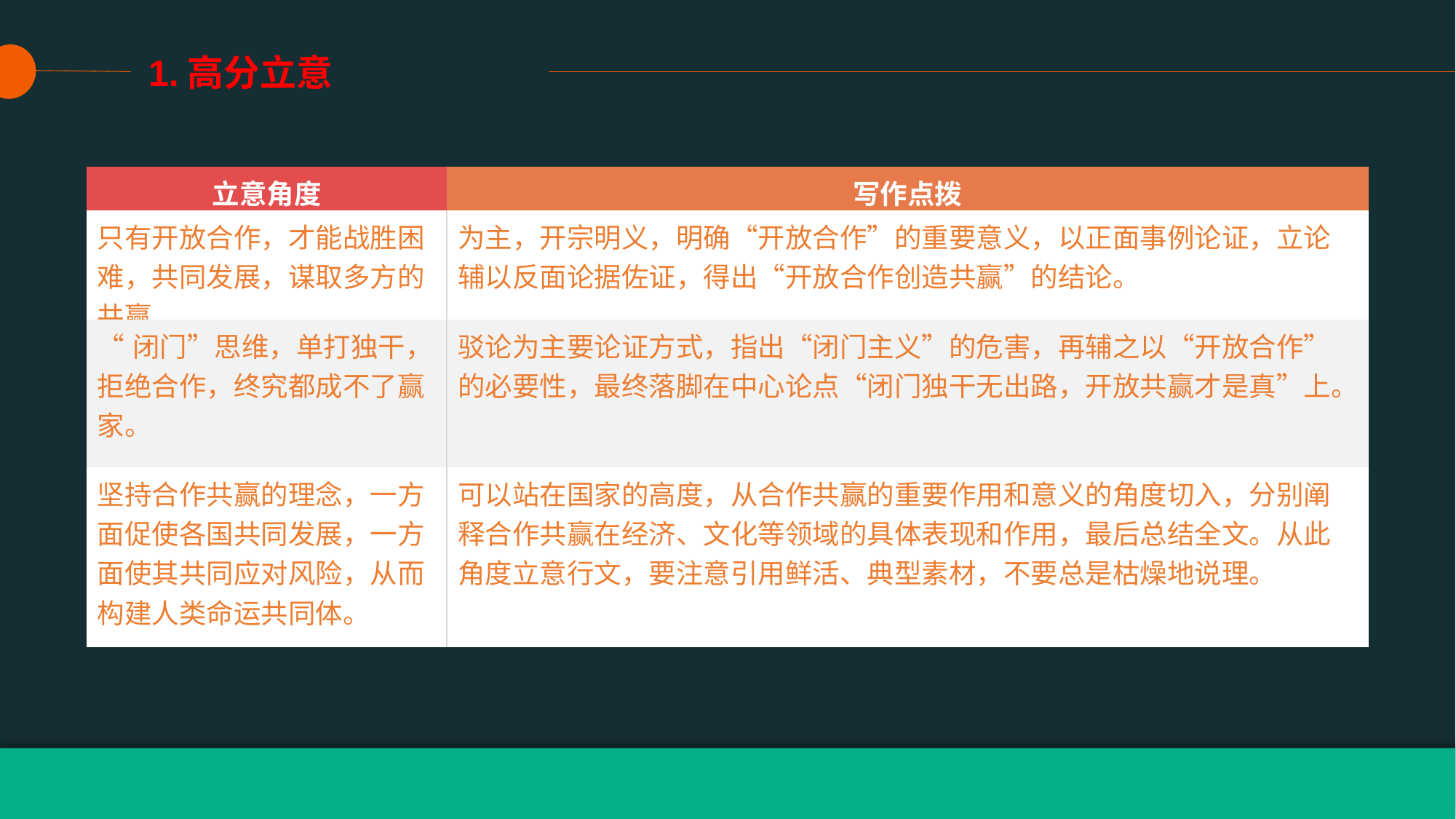

1.高分立意
| 立意角度 | 写作点拨 |
| --- | --- |
| 只有开放合作，才能战胜困难，共同发展，谋取多方的共赢。 | 为主，开宗明义，明确“开放合作”的重要意义，以正面事例论证，立论辅以反面论据佐证，得出“开放合作创造共赢”的结论。 |
| “闭门”思维，单打独干，拒绝合作，终究都成不了赢家。 | 驳论为主要论证方式，指出“闭门主义”的危害，再辅之以“开放合作”的必要性，最终落脚在中心论点“闭门独干无出路，开放共赢才是真”上。 |
| 坚持合作共赢的理念，一方面促使各国共同发展，一方面使其共同应对风险，从而构建人类命运共同体。 | 可以站在国家的高度，从合作共赢的重要作用和意义的角度切入，分别阐释合作共赢在经济、文化等领域的具体表现和作用，最后总结全文。从此角度立意行文，要注意引用鲜活、典型素材，不要总是枯燥地说理。 |